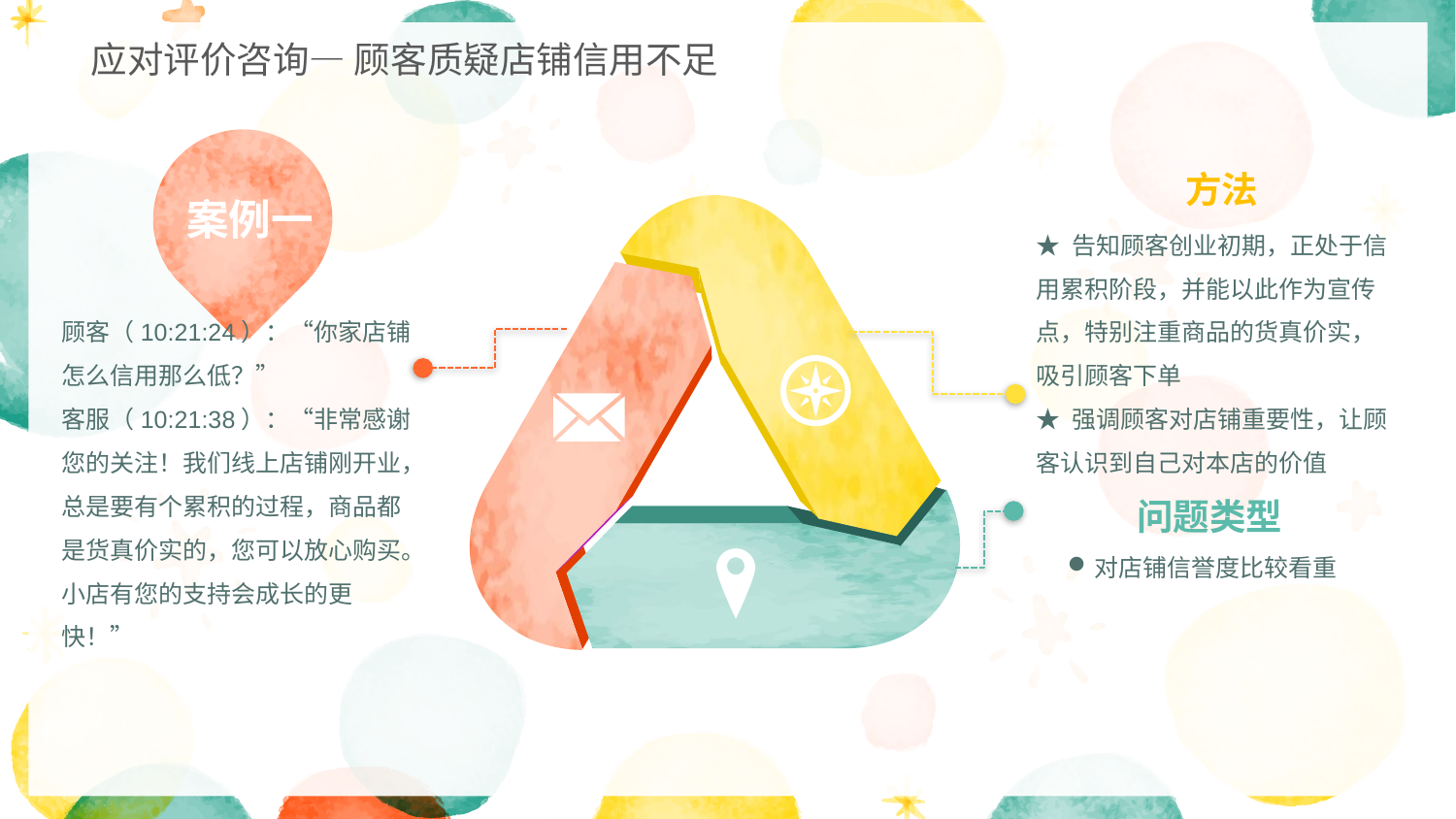

应对评价咨询— 顾客质疑店铺信用不足

案例一

方法
★ 告知顾客创业初期，正处于信用累积阶段，并能以此作为宣传点，特别注重商品的货真价实，吸引顾客下单
★ 强调顾客对店铺重要性，让顾客认识到自己对本店的价值
问题类型
对店铺信誉度比较看重

顾客（10:21:24）：“你家店铺怎么信用那么低？”
客服（10:21:38）：“非常感谢您的关注！我们线上店铺刚开业，总是要有个累积的过程，商品都是货真价实的，您可以放心购买。小店有您的支持会成长的更快！”